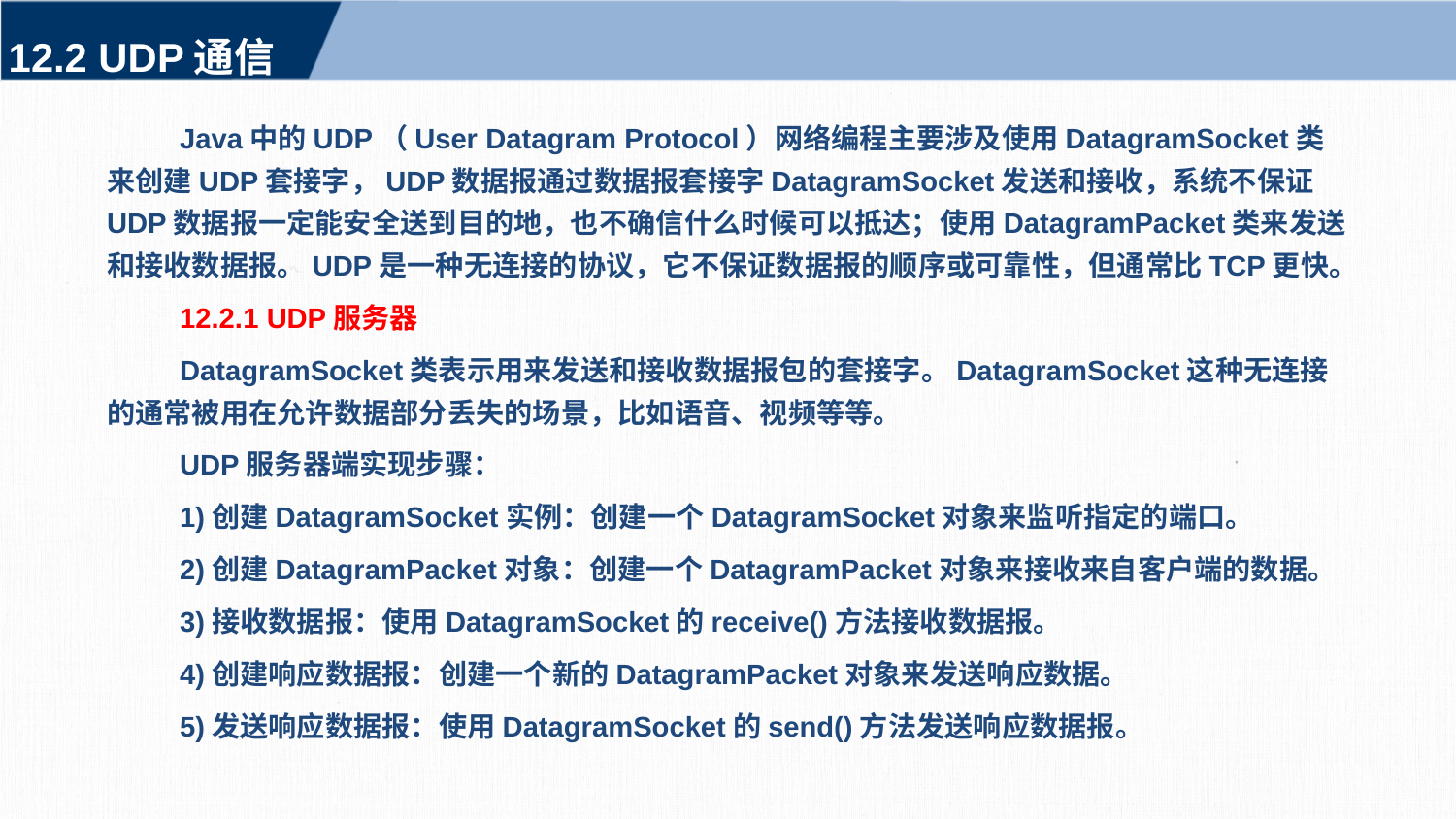

12.2 UDP通信

Java中的UDP（User Datagram Protocol）网络编程主要涉及使用DatagramSocket类来创建UDP套接字，UDP数据报通过数据报套接字DatagramSocket发送和接收，系统不保证UDP数据报一定能安全送到目的地，也不确信什么时候可以抵达；使用DatagramPacket类来发送和接收数据报。UDP是一种无连接的协议，它不保证数据报的顺序或可靠性，但通常比TCP更快。
12.2.1 UDP服务器
DatagramSocket类表示用来发送和接收数据报包的套接字。DatagramSocket这种无连接的通常被用在允许数据部分丢失的场景，比如语音、视频等等。
UDP服务器端实现步骤：
1)创建DatagramSocket实例：创建一个DatagramSocket对象来监听指定的端口。
2)创建DatagramPacket对象：创建一个DatagramPacket对象来接收来自客户端的数据。
3)接收数据报：使用DatagramSocket的receive()方法接收数据报。
4)创建响应数据报：创建一个新的DatagramPacket对象来发送响应数据。
5)发送响应数据报：使用DatagramSocket的send()方法发送响应数据报。